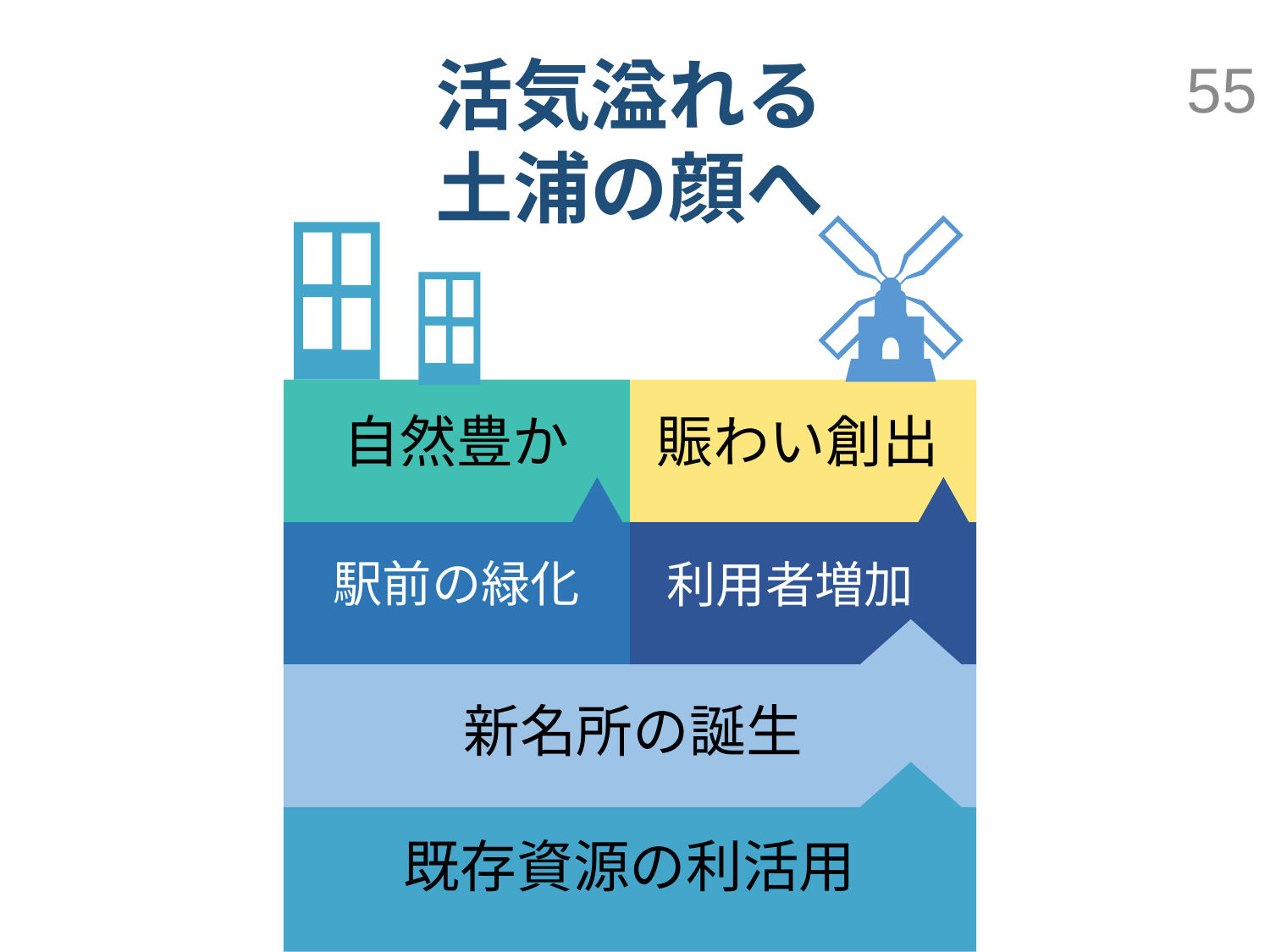

活気溢れる
土浦の顔へ
55

自然豊か
賑わい創出

利用者増加
駅前の緑化

新名所の誕生

既存資源の利活用